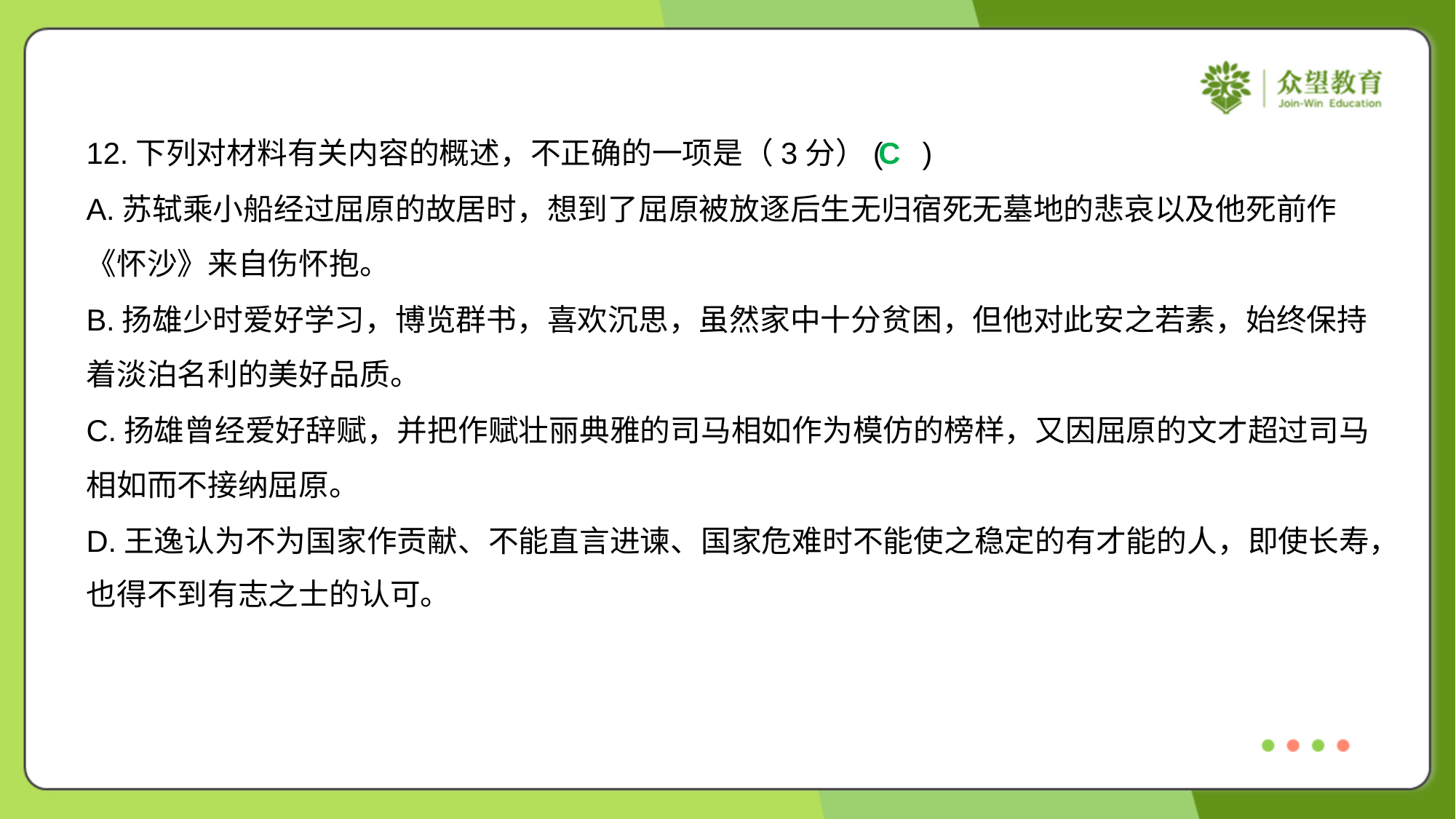

12.下列对材料有关内容的概述，不正确的一项是（3分）(     )
C
A.苏轼乘小船经过屈原的故居时，想到了屈原被放逐后生无归宿死无墓地的悲哀以及他死前作
《怀沙》来自伤怀抱。
B.扬雄少时爱好学习，博览群书，喜欢沉思，虽然家中十分贫困，但他对此安之若素，始终保持
着淡泊名利的美好品质。
C.扬雄曾经爱好辞赋，并把作赋壮丽典雅的司马相如作为模仿的榜样，又因屈原的文才超过司马
相如而不接纳屈原。
D.王逸认为不为国家作贡献、不能直言进谏、国家危难时不能使之稳定的有才能的人，即使长寿，
也得不到有志之士的认可。